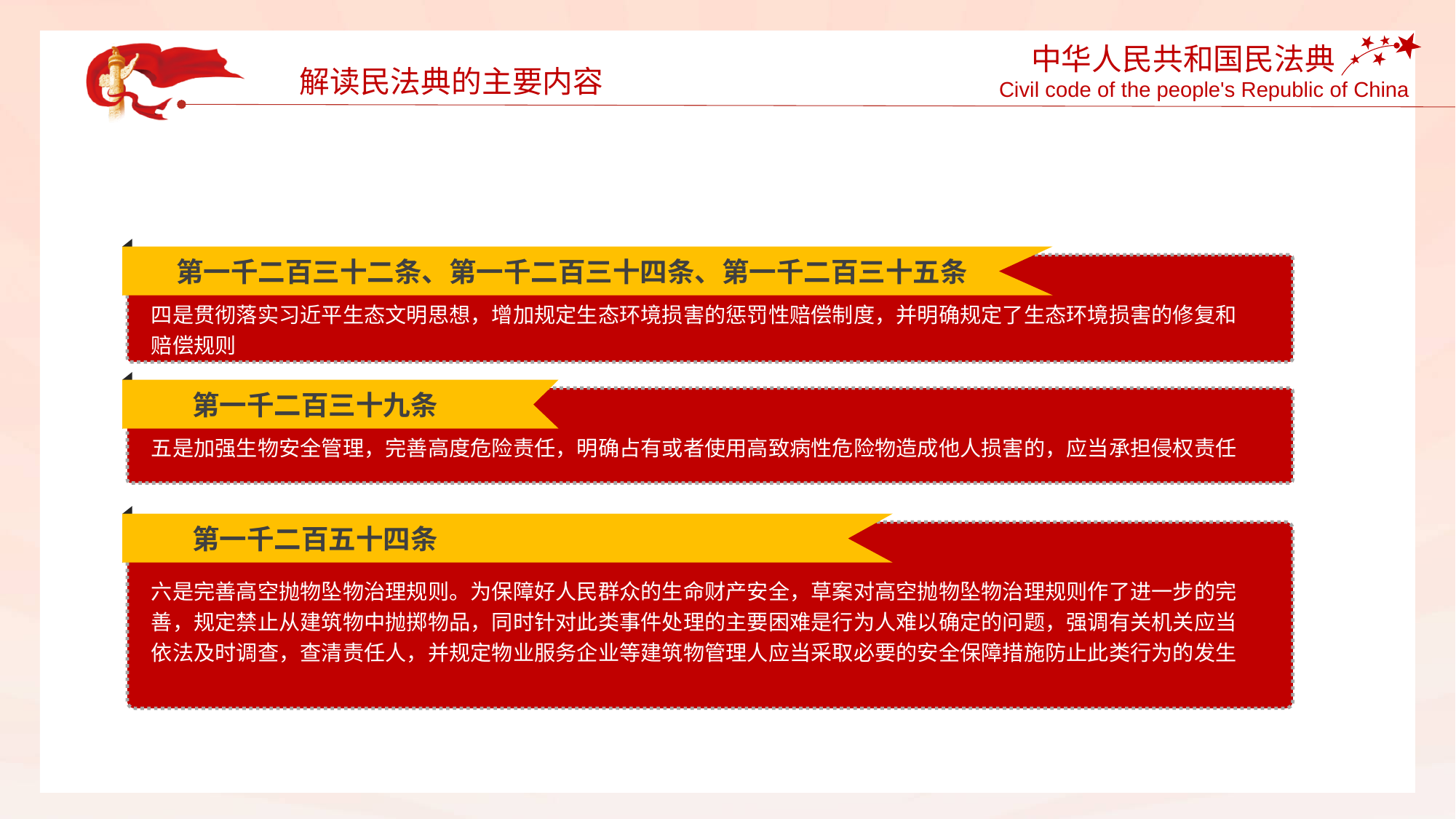

解读民法典的主要内容

第一千二百三十二条、第一千二百三十四条、第一千二百三十五条

四是贯彻落实习近平生态文明思想，增加规定生态环境损害的惩罚性赔偿制度，并明确规定了生态环境损害的修复和赔偿规则

第一千二百三十九条

五是加强生物安全管理，完善高度危险责任，明确占有或者使用高致病性危险物造成他人损害的，应当承担侵权责任

第一千二百五十四条

六是完善高空抛物坠物治理规则。为保障好人民群众的生命财产安全，草案对高空抛物坠物治理规则作了进一步的完善，规定禁止从建筑物中抛掷物品，同时针对此类事件处理的主要困难是行为人难以确定的问题，强调有关机关应当依法及时调查，查清责任人，并规定物业服务企业等建筑物管理人应当采取必要的安全保障措施防止此类行为的发生